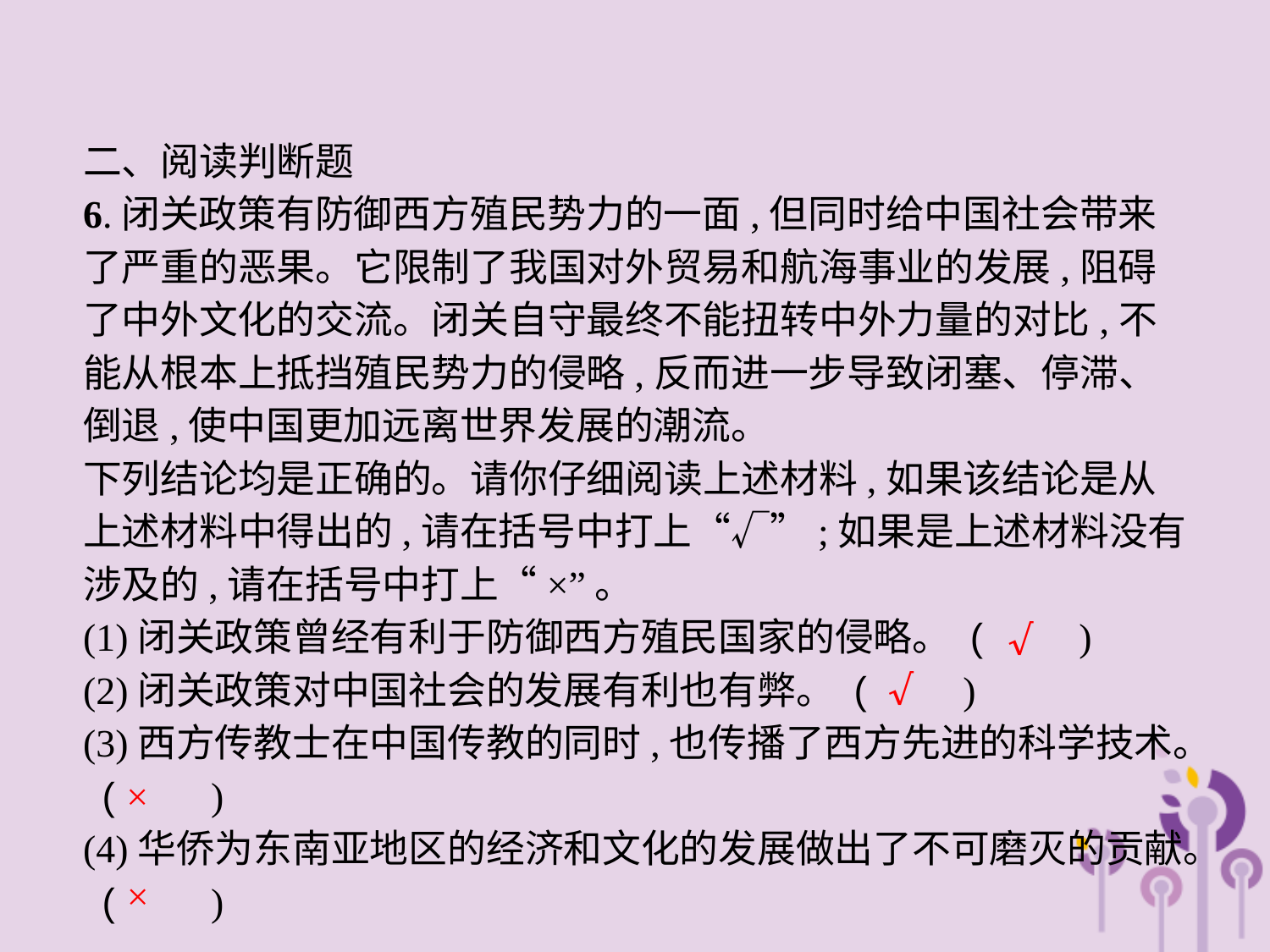

二、阅读判断题
6.闭关政策有防御西方殖民势力的一面,但同时给中国社会带来了严重的恶果。它限制了我国对外贸易和航海事业的发展,阻碍了中外文化的交流。闭关自守最终不能扭转中外力量的对比,不能从根本上抵挡殖民势力的侵略,反而进一步导致闭塞、停滞、倒退,使中国更加远离世界发展的潮流。
下列结论均是正确的。请你仔细阅读上述材料,如果该结论是从上述材料中得出的,请在括号中打上“√”;如果是上述材料没有涉及的,请在括号中打上“×”。
(1)闭关政策曾经有利于防御西方殖民国家的侵略。 (　　)
(2)闭关政策对中国社会的发展有利也有弊。 (　　)
(3)西方传教士在中国传教的同时,也传播了西方先进的科学技术。 (　　)
(4)华侨为东南亚地区的经济和文化的发展做出了不可磨灭的贡献。 (　　)
√
√
×
×